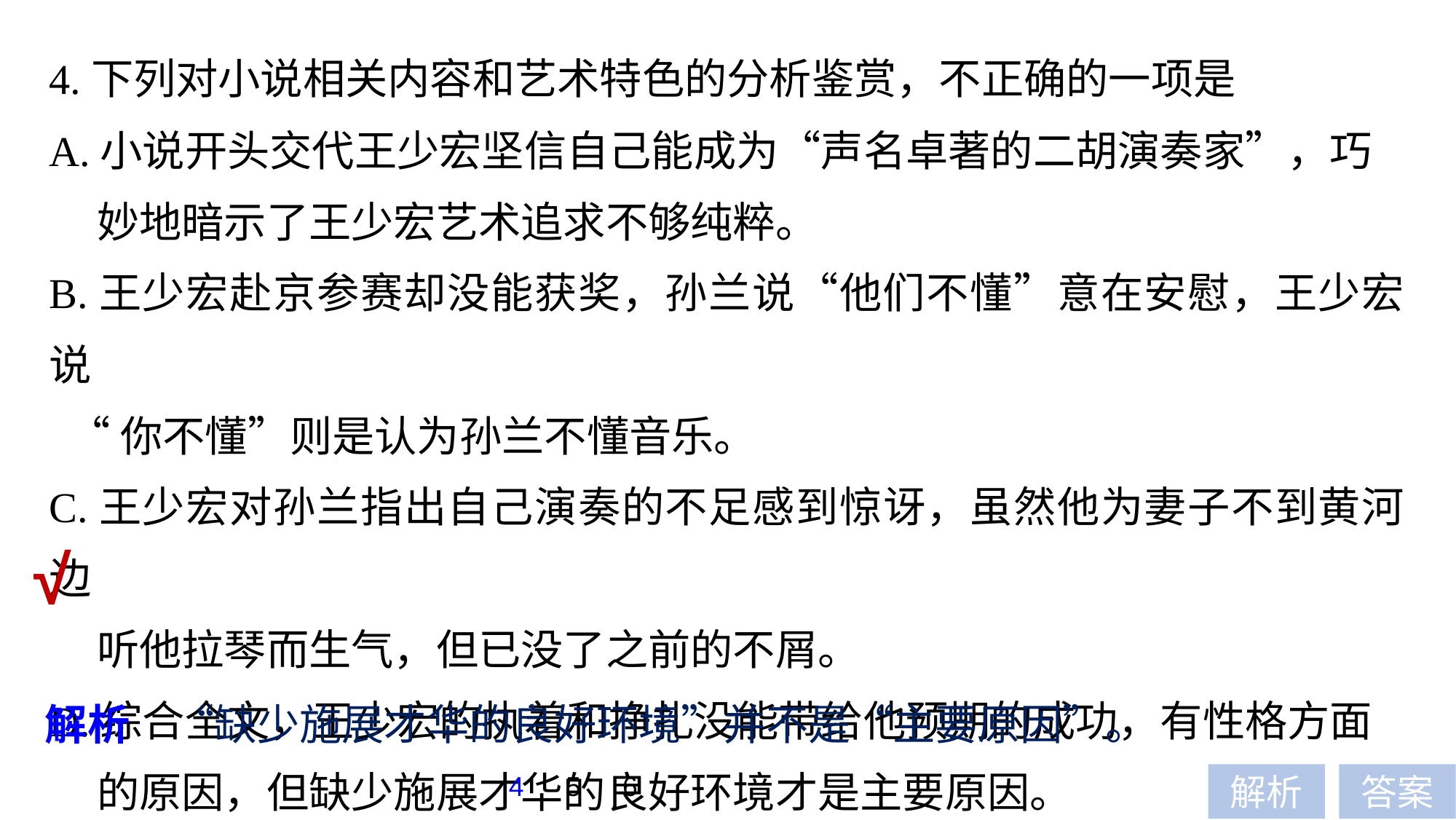

4.下列对小说相关内容和艺术特色的分析鉴赏，不正确的一项是
A.小说开头交代王少宏坚信自己能成为“声名卓著的二胡演奏家”，巧
    妙地暗示了王少宏艺术追求不够纯粹。
B.王少宏赴京参赛却没能获奖，孙兰说“他们不懂”意在安慰，王少宏说
  “你不懂”则是认为孙兰不懂音乐。
C.王少宏对孙兰指出自己演奏的不足感到惊讶，虽然他为妻子不到黄河边
    听他拉琴而生气，但已没了之前的不屑。
D.综合全文，王少宏的执着和挣扎没能带给他预期的成功，有性格方面
    的原因，但缺少施展才华的良好环境才是主要原因。
√
解析　“缺少施展才华的良好环境”并不是“主要原因”。
4
5
6
解析
答案